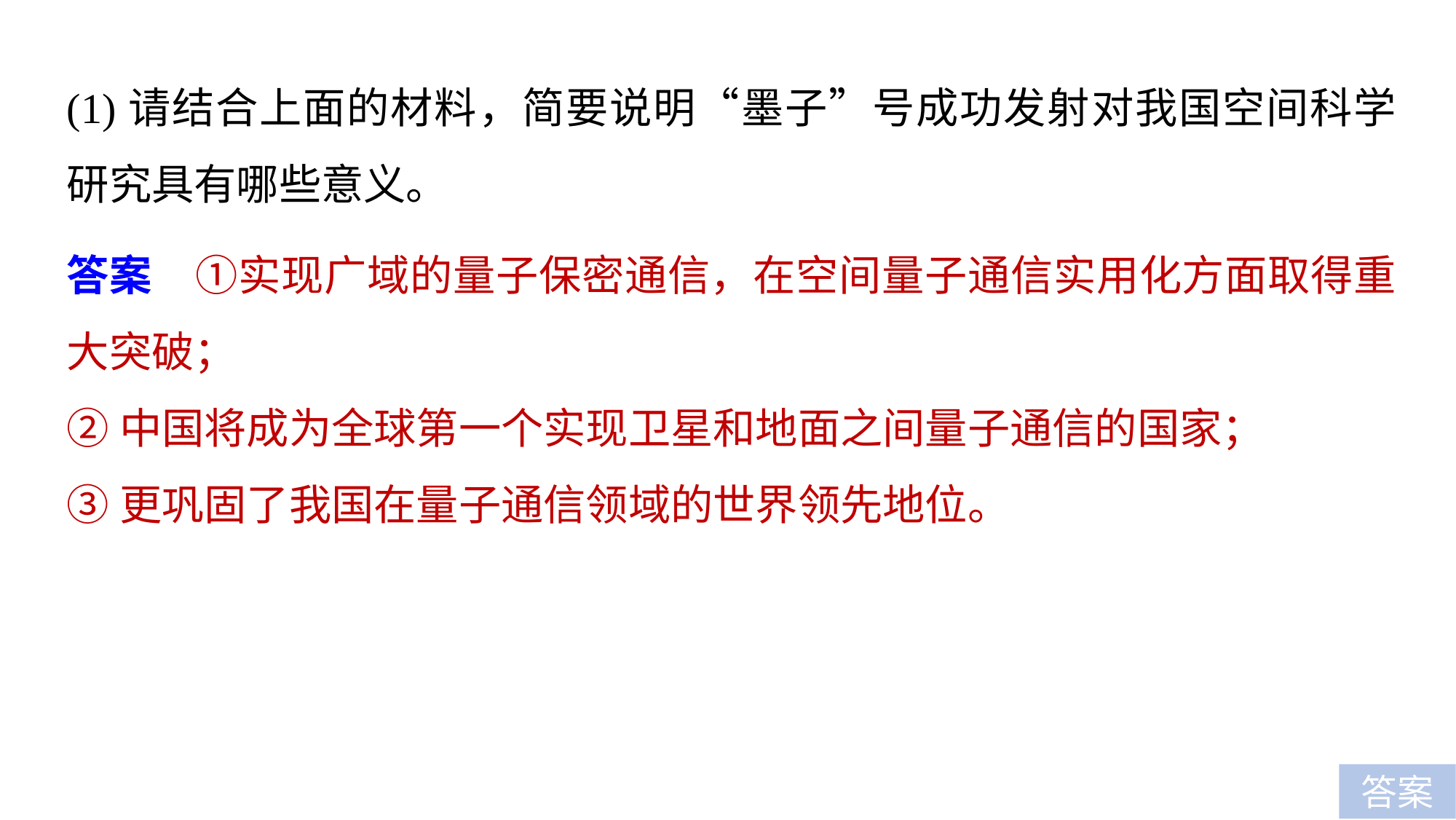

(1)请结合上面的材料，简要说明“墨子”号成功发射对我国空间科学研究具有哪些意义。
答案　①实现广域的量子保密通信，在空间量子通信实用化方面取得重大突破；
②中国将成为全球第一个实现卫星和地面之间量子通信的国家；
③更巩固了我国在量子通信领域的世界领先地位。
答案